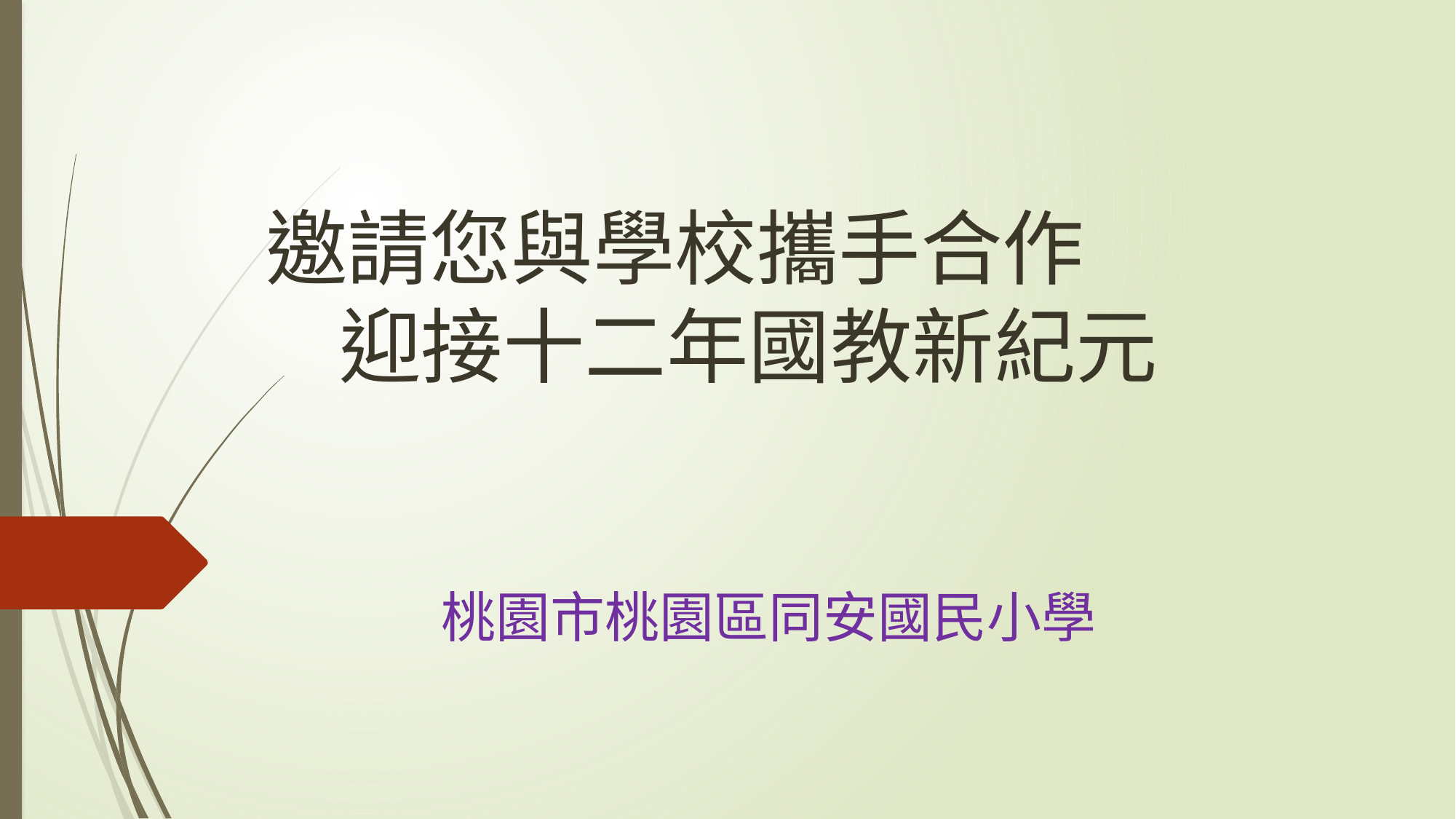

# 邀請您與學校攜手合作 迎接十二年國教新紀元
桃園市桃園區同安國民小學